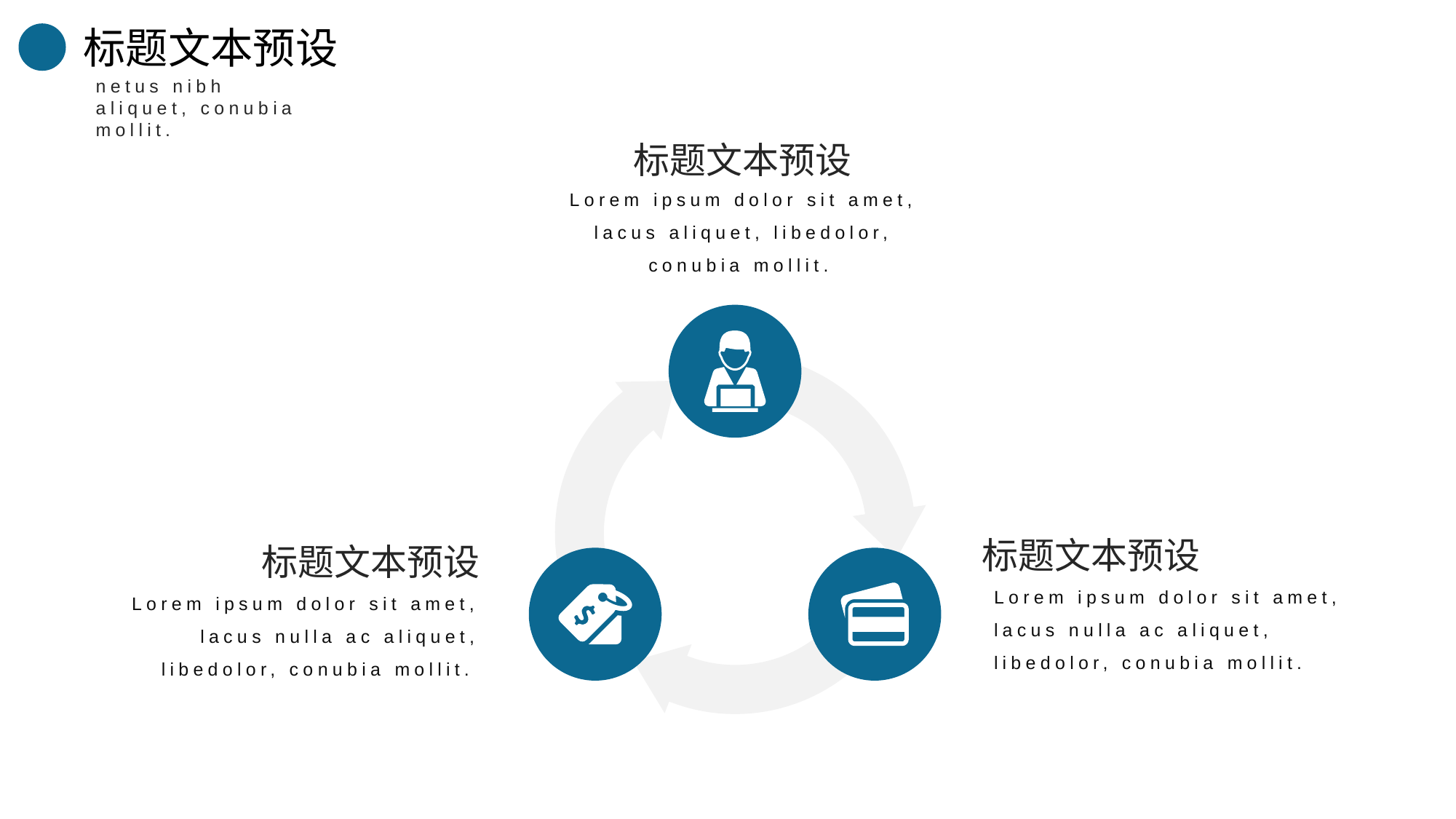

netus nibh aliquet, conubia mollit.
标题文本预设

Lorem ipsum dolor sit amet, lacus aliquet, libedolor, conubia mollit.
标题文本预设

Lorem ipsum dolor sit amet, lacus nulla ac aliquet, libedolor, conubia mollit.
Lorem ipsum dolor sit amet, lacus nulla ac aliquet, libedolor, conubia mollit.
标题文本预设
标题文本预设